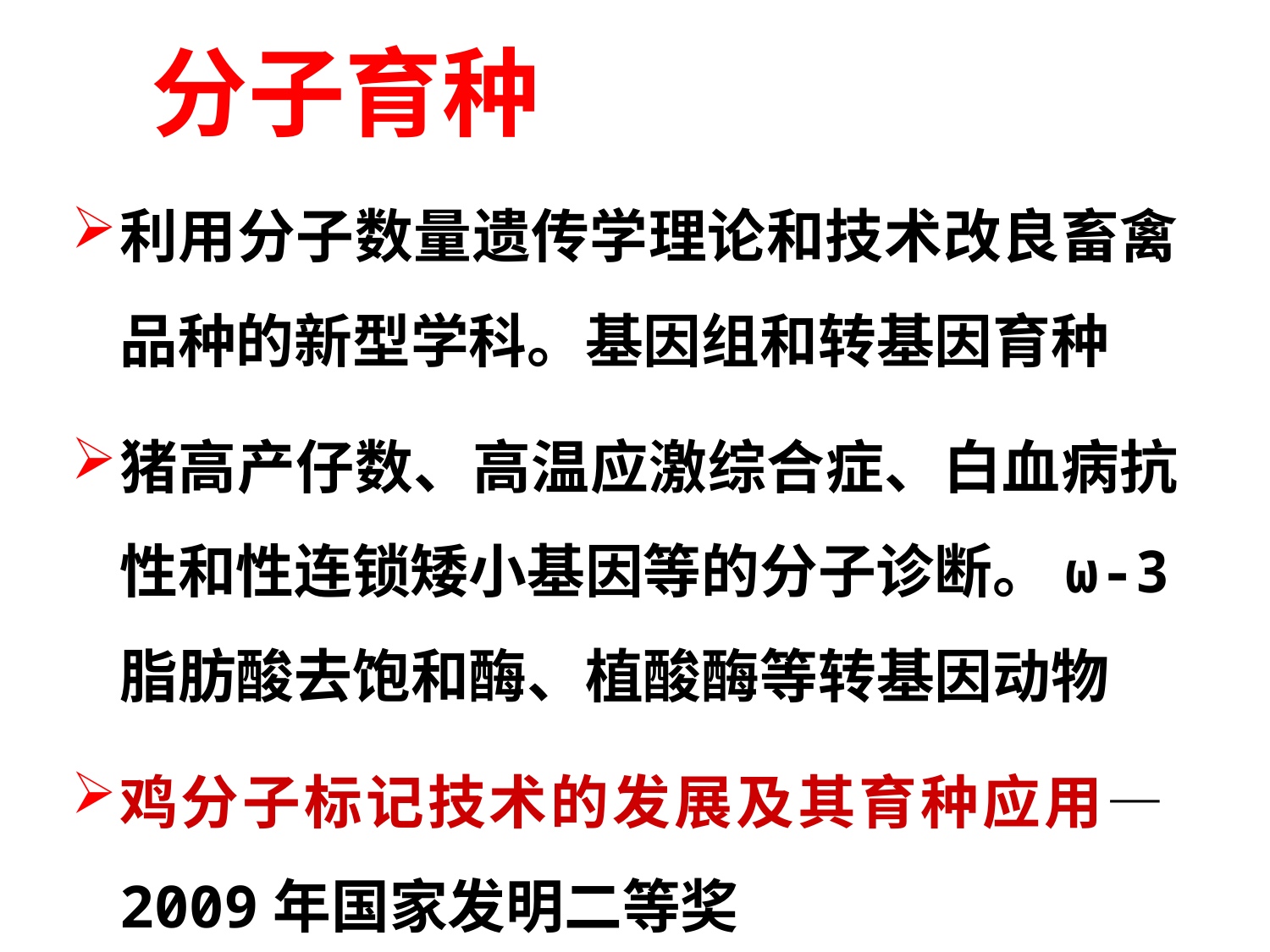

分子育种
利用分子数量遗传学理论和技术改良畜禽品种的新型学科。基因组和转基因育种
猪高产仔数、高温应激综合症、白血病抗性和性连锁矮小基因等的分子诊断。ω-3脂肪酸去饱和酶、植酸酶等转基因动物
鸡分子标记技术的发展及其育种应用—2009年国家发明二等奖